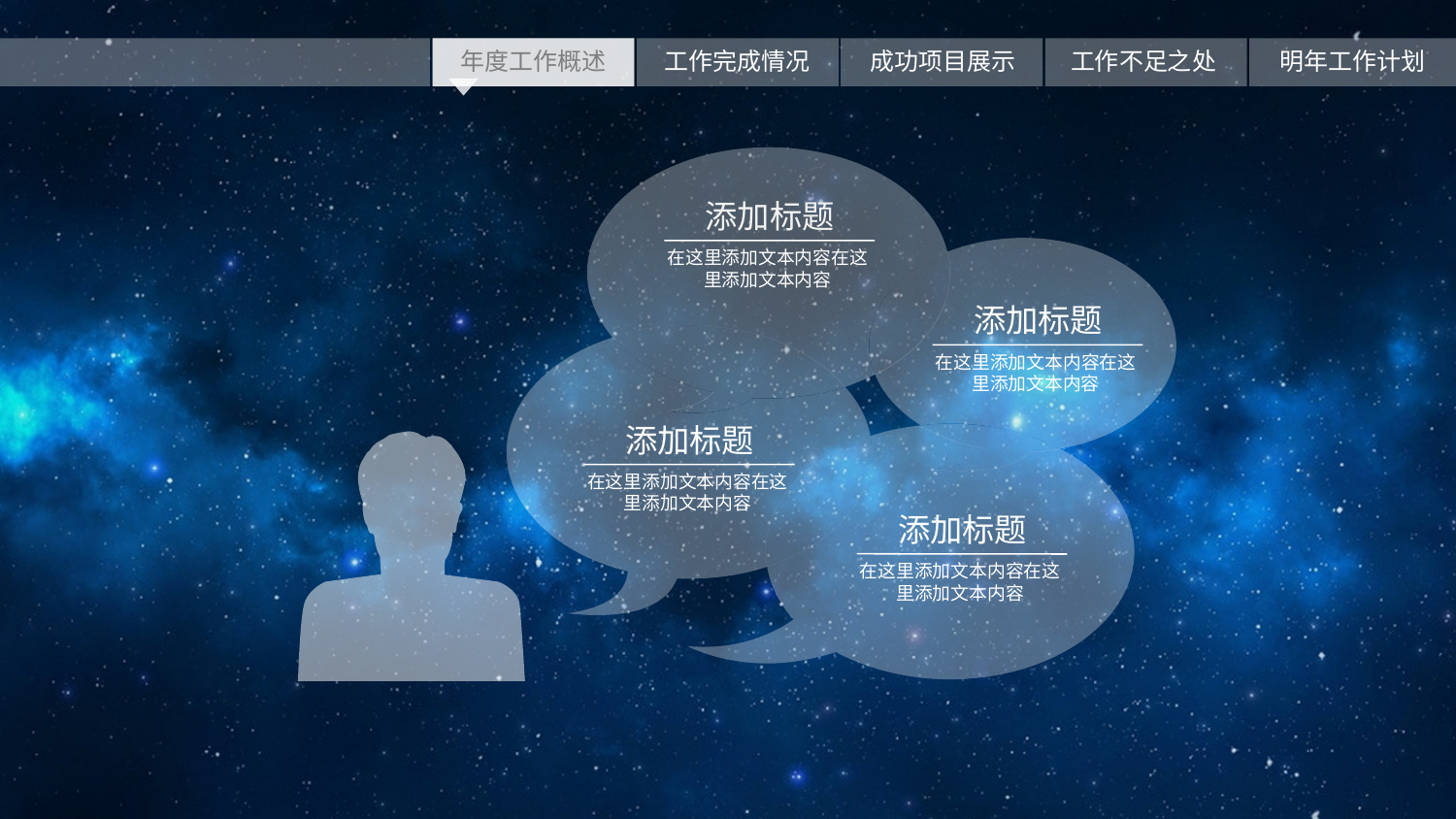

添加标题

在这里添加文本内容在这里添加文本内容

添加标题

在这里添加文本内容在这里添加文本内容

添加标题

在这里添加文本内容在这里添加文本内容

添加标题
在这里添加文本内容在这里添加文本内容